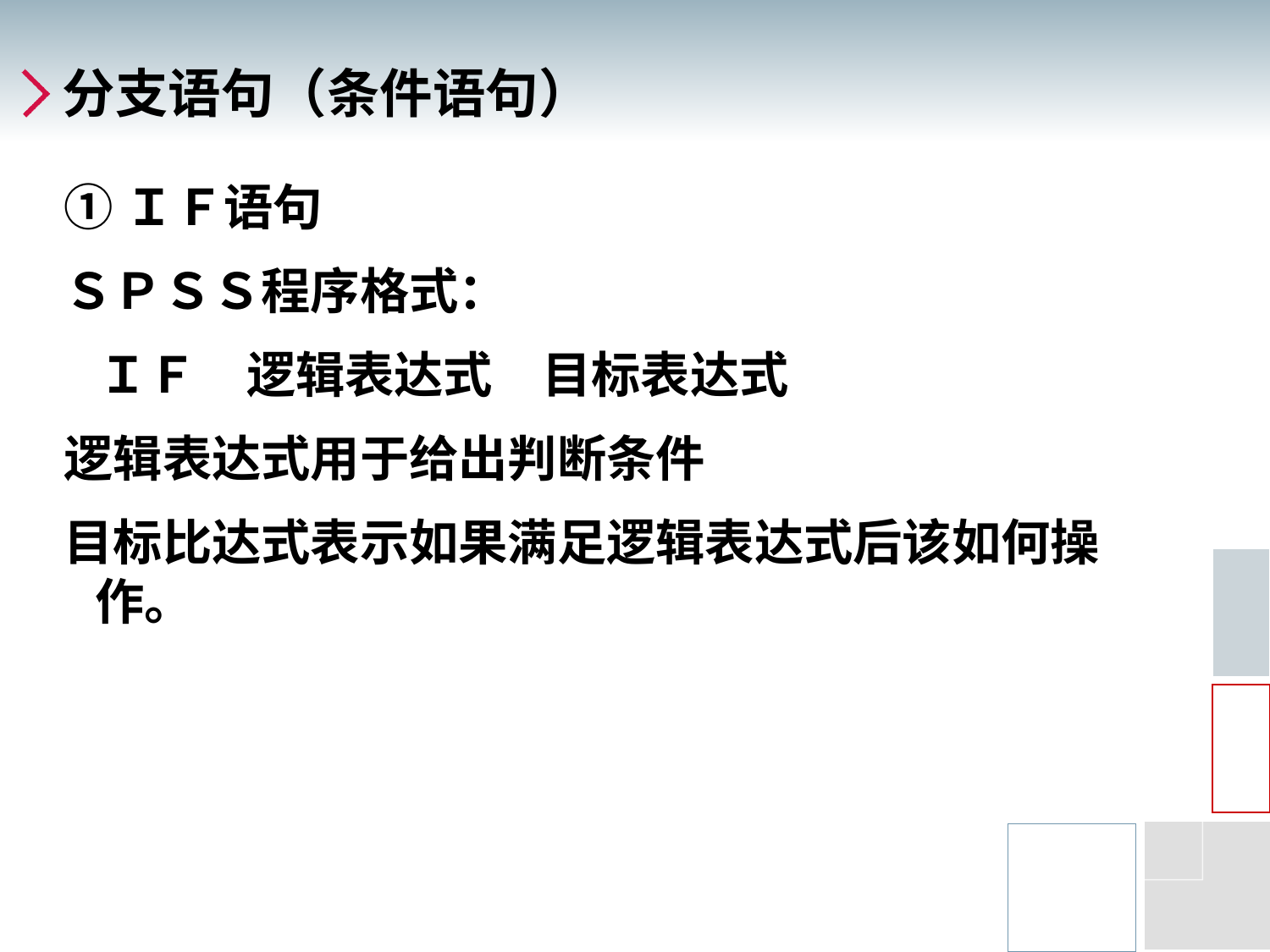

# 分支语句（条件语句）
①ＩＦ语句
ＳＰＳＳ程序格式：
  ＩＦ　逻辑表达式　目标表达式
逻辑表达式用于给出判断条件
目标比达式表示如果满足逻辑表达式后该如何操作。